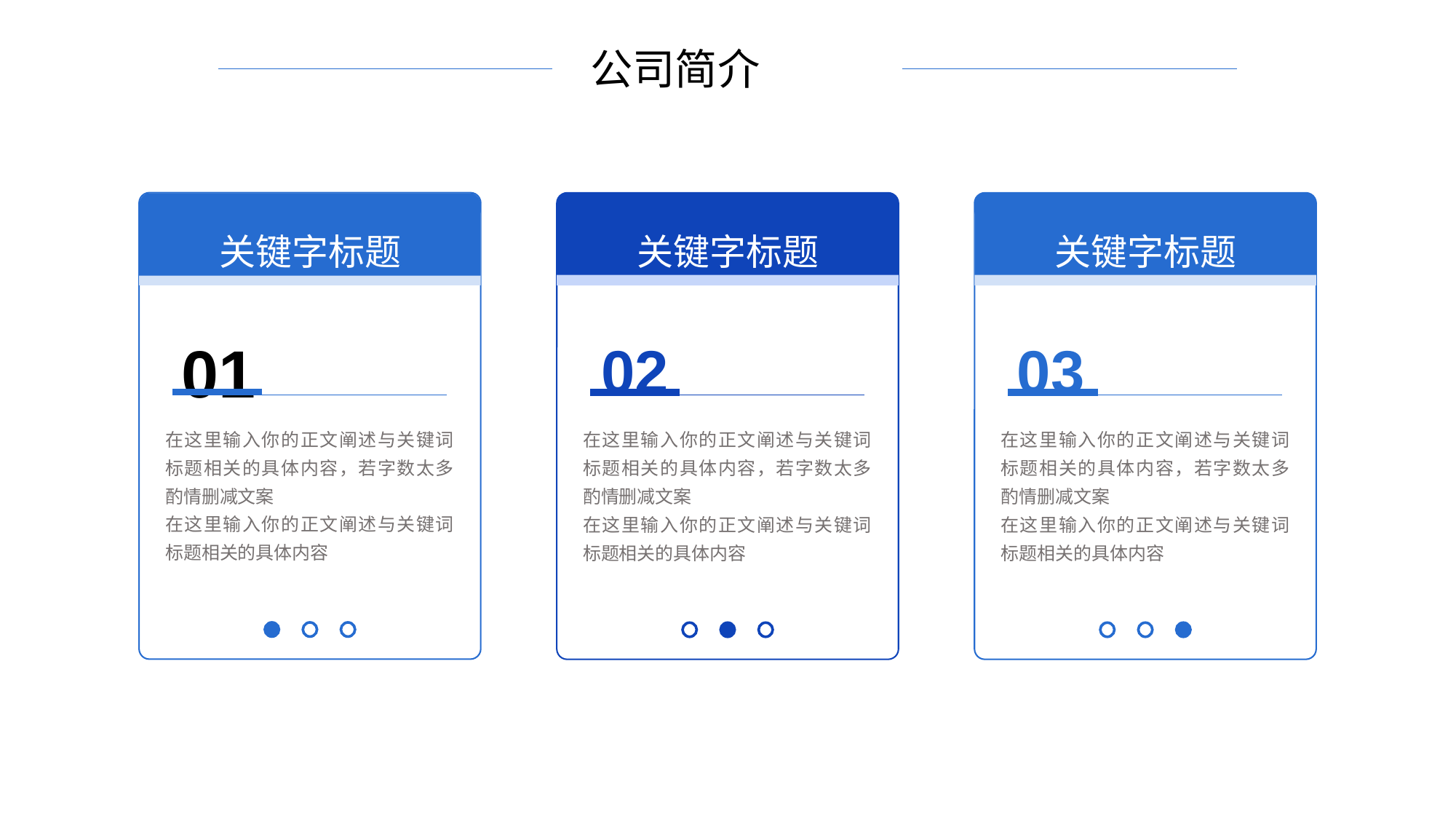

公司简介

关键字标题

关键字标题

关键字标题
01
02
03

在这里输入你的正文阐述与关键词标题相关的具体内容，若字数太多酌情删减文案
在这里输入你的正文阐述与关键词标题相关的具体内容
在这里输入你的正文阐述与关键词标题相关的具体内容，若字数太多酌情删减文案
在这里输入你的正文阐述与关键词标题相关的具体内容
在这里输入你的正文阐述与关键词标题相关的具体内容，若字数太多酌情删减文案
在这里输入你的正文阐述与关键词标题相关的具体内容